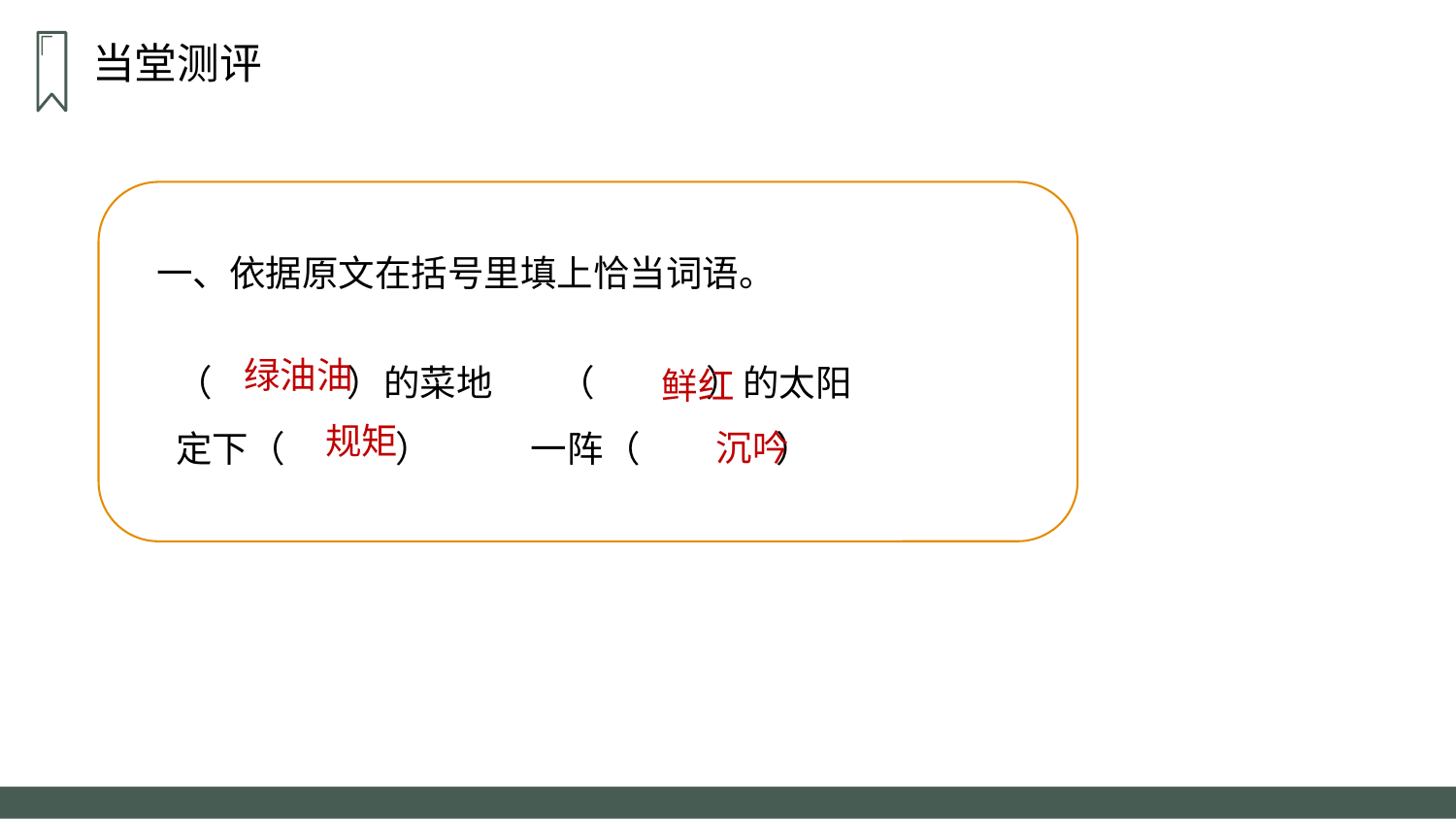

当堂测评

一、依据原文在括号里填上恰当词语。
（     　       ）的菜地        （         　）的太阳
定下（　         ）            一阵（            　）

绿油油
鲜红
规矩
沉吟